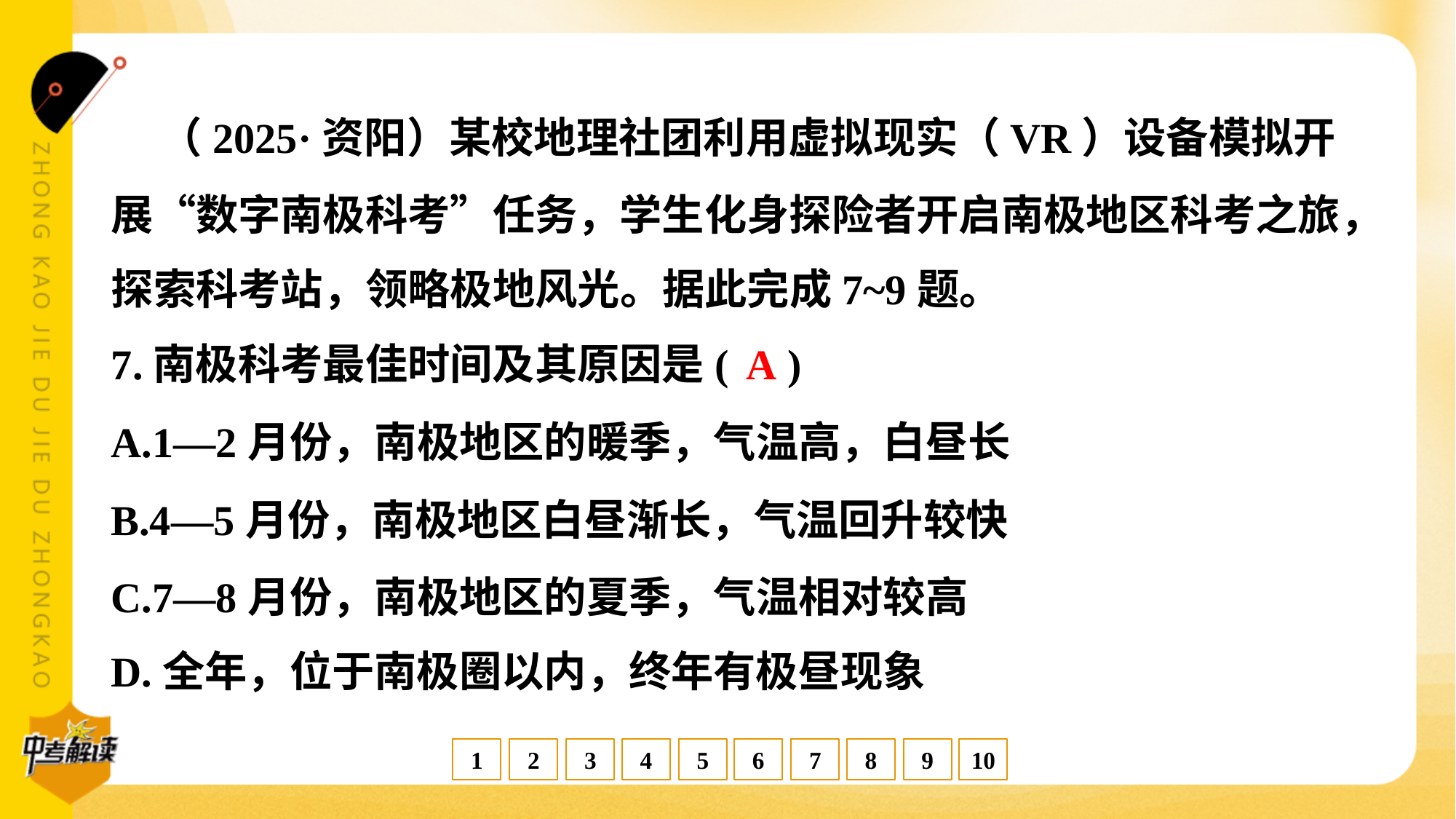

（2025·资阳）某校地理社团利用虚拟现实（VR）设备模拟开
展“数字南极科考”任务，学生化身探险者开启南极地区科考之旅，
探索科考站，领略极地风光。据此完成7~9题。
A
7.南极科考最佳时间及其原因是(     )
A.1—2月份，南极地区的暖季，气温高，白昼长
B.4—5月份，南极地区白昼渐长，气温回升较快
C.7—8月份，南极地区的夏季，气温相对较高
D.全年，位于南极圈以内，终年有极昼现象